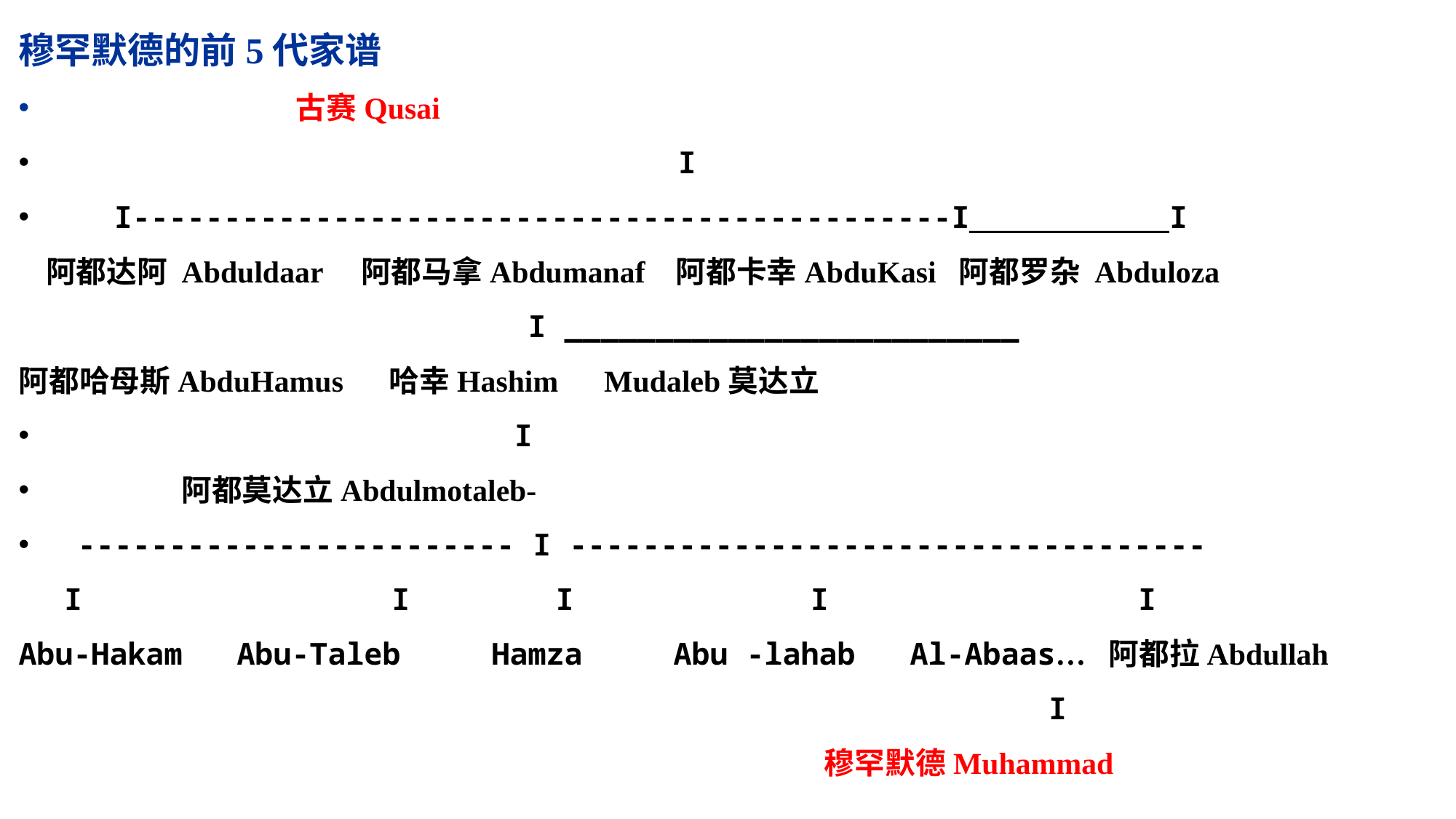

穆罕默德的前5代家谱
                              古赛Qusai
                                  I
   I---------------------------------------------I           I
阿都达阿 Abduldaar    阿都马拿Abdumanaf   阿都卡幸AbduKasi  阿都罗杂 Abduloza
                            I	_________________________
阿都哈母斯AbduHamus     哈幸Hashim      Mudaleb莫达立
                         I
               阿都莫达立Abdulmotaleb-
 ------------------------ I -----------------------------------
 I                 I        I             I                 I
Abu-Hakam   Abu-Taleb     Hamza     Abu -lahab   Al-Abaas…  阿都拉Abdullah
                       I
                               穆罕默德Muhammad